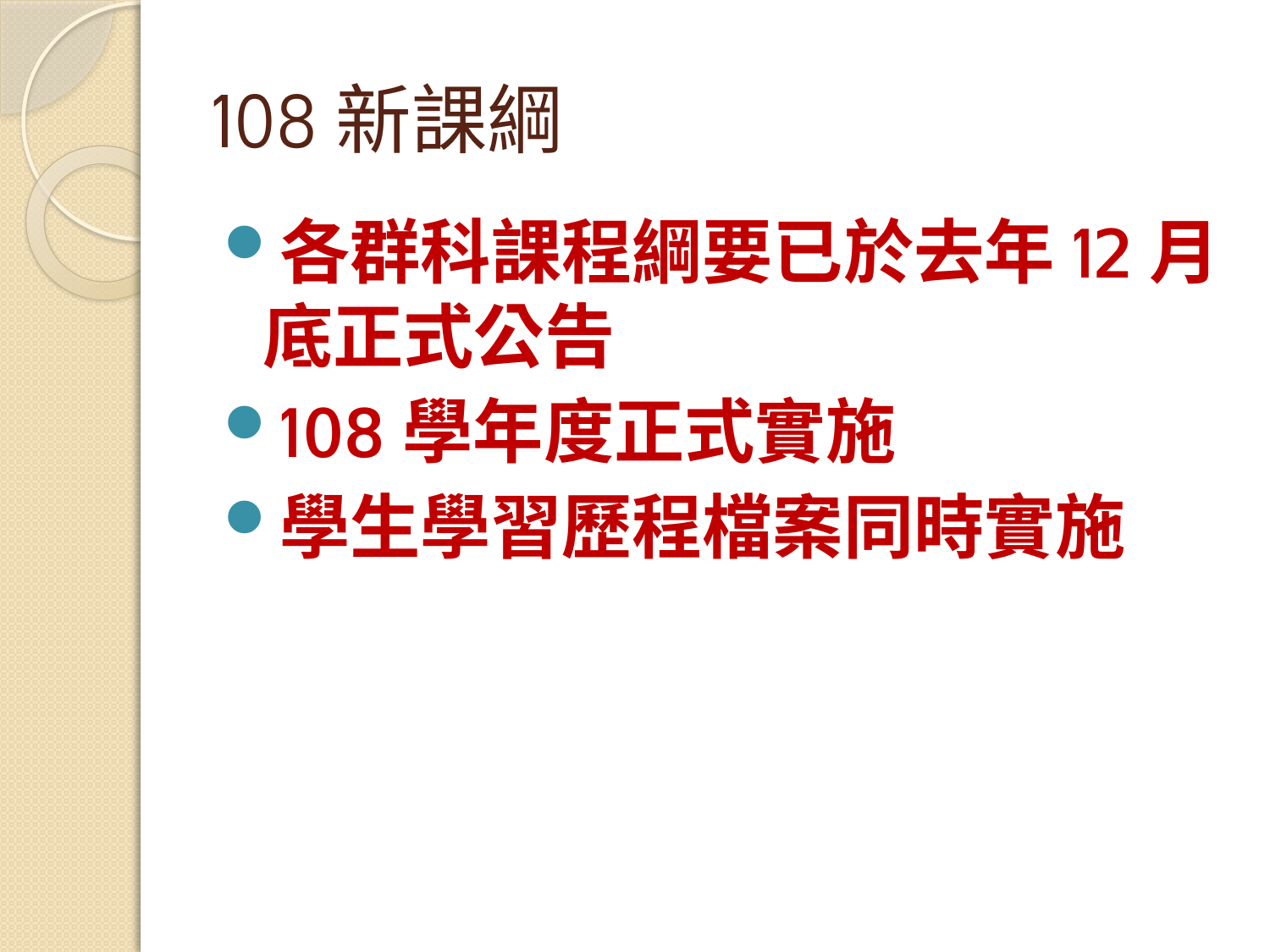

# 108新課綱
各群科課程綱要已於去年12月底正式公告
108學年度正式實施
學生學習歷程檔案同時實施